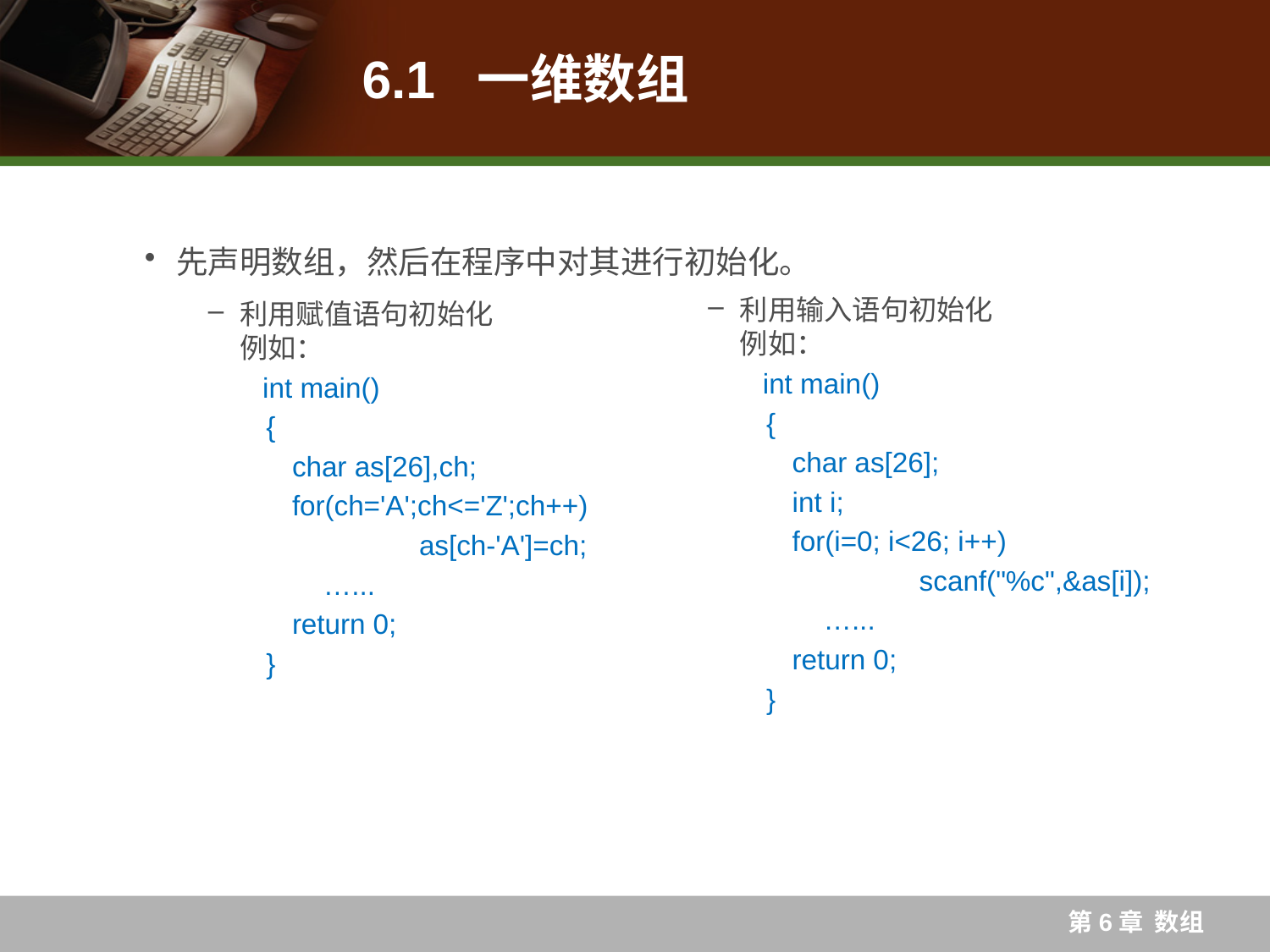

# 6.1  一维数组
先声明数组，然后在程序中对其进行初始化。
利用赋值语句初始化
例如：
int main()
{
char as[26],ch;
for(ch='A';ch<='Z';ch++)
	as[ch-'A']=ch;
    …...
return 0;
}
利用输入语句初始化
例如：
int main()
{
char as[26];
int i;
for(i=0; i<26; i++)
	scanf("%c",&as[i]);
    …...
return 0;
}
第6章  数组